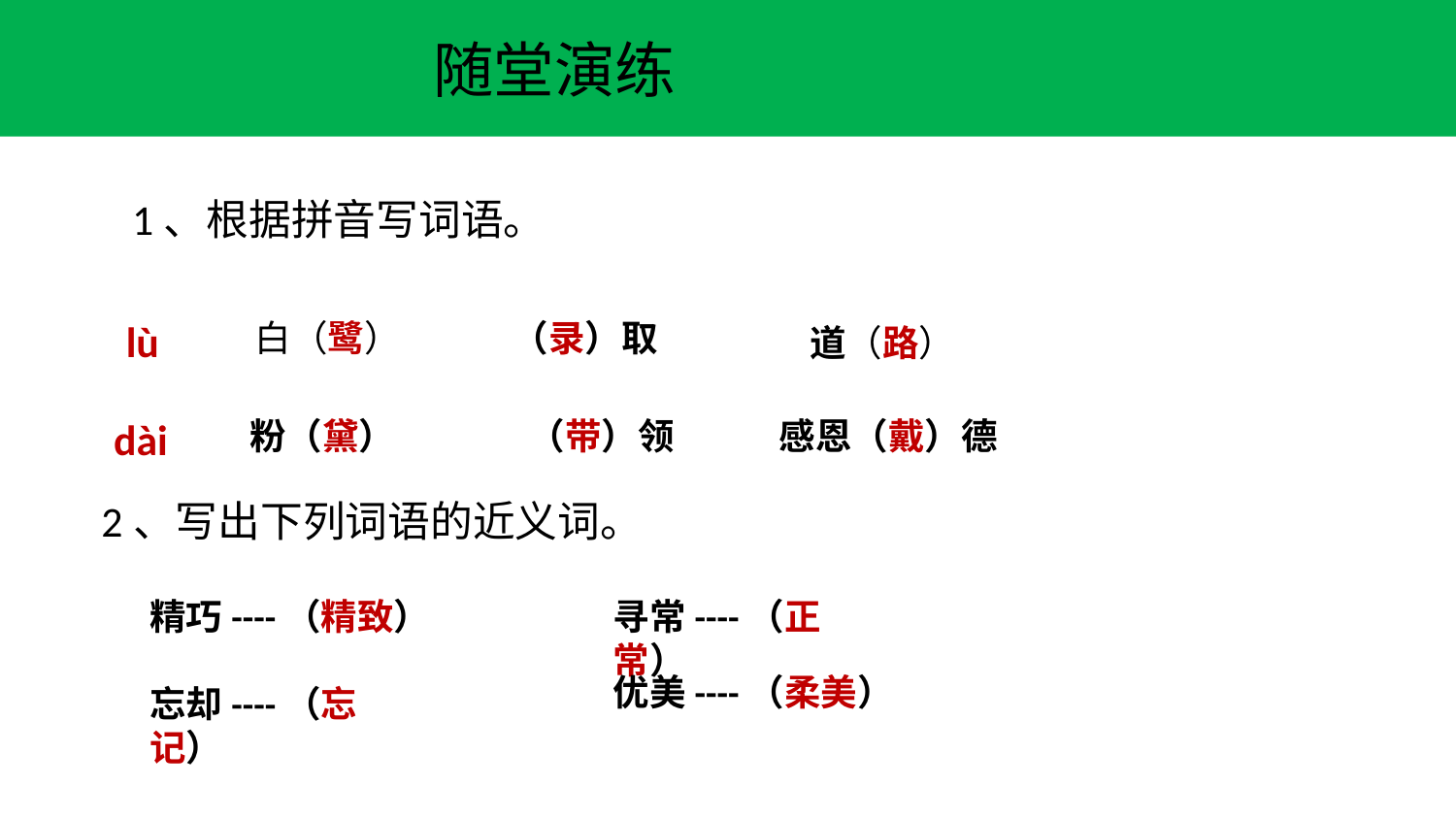

随堂演练
1、根据拼音写词语。
       lù
白（鹭）
（录）取
道（路）
dài
粉（黛）
（带）领
感恩（戴）德
2、写出下列词语的近义词。
精巧----（精致）
寻常----（正常）
优美----（柔美）
忘却----（忘记）